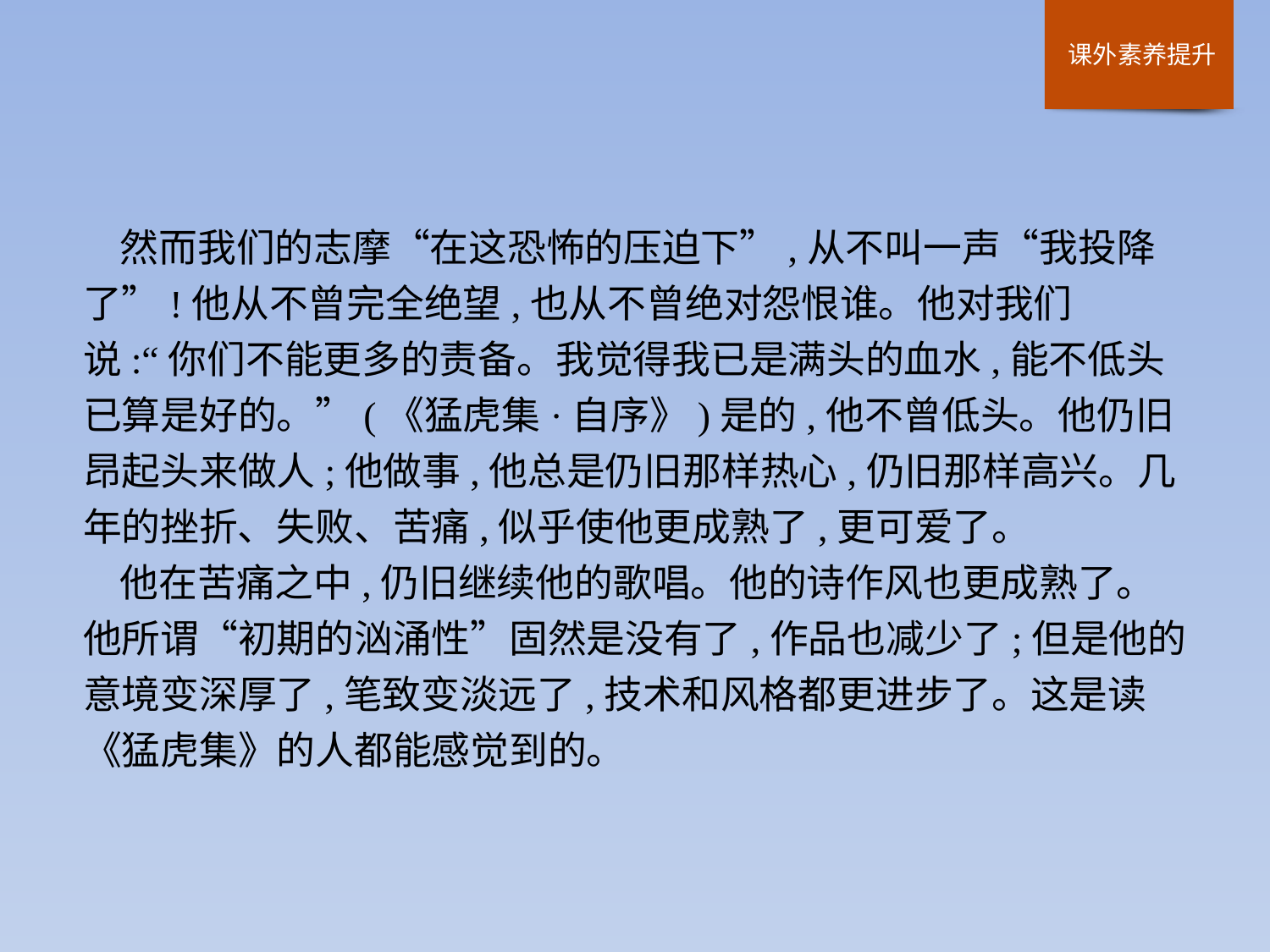

然而我们的志摩“在这恐怖的压迫下”,从不叫一声“我投降了”!他从不曾完全绝望,也从不曾绝对怨恨谁。他对我们说:“你们不能更多的责备。我觉得我已是满头的血水,能不低头已算是好的。”(《猛虎集·自序》)是的,他不曾低头。他仍旧昂起头来做人;他做事,他总是仍旧那样热心,仍旧那样高兴。几年的挫折、失败、苦痛,似乎使他更成熟了,更可爱了。
他在苦痛之中,仍旧继续他的歌唱。他的诗作风也更成熟了。他所谓“初期的汹涌性”固然是没有了,作品也减少了;但是他的意境变深厚了,笔致变淡远了,技术和风格都更进步了。这是读《猛虎集》的人都能感觉到的。